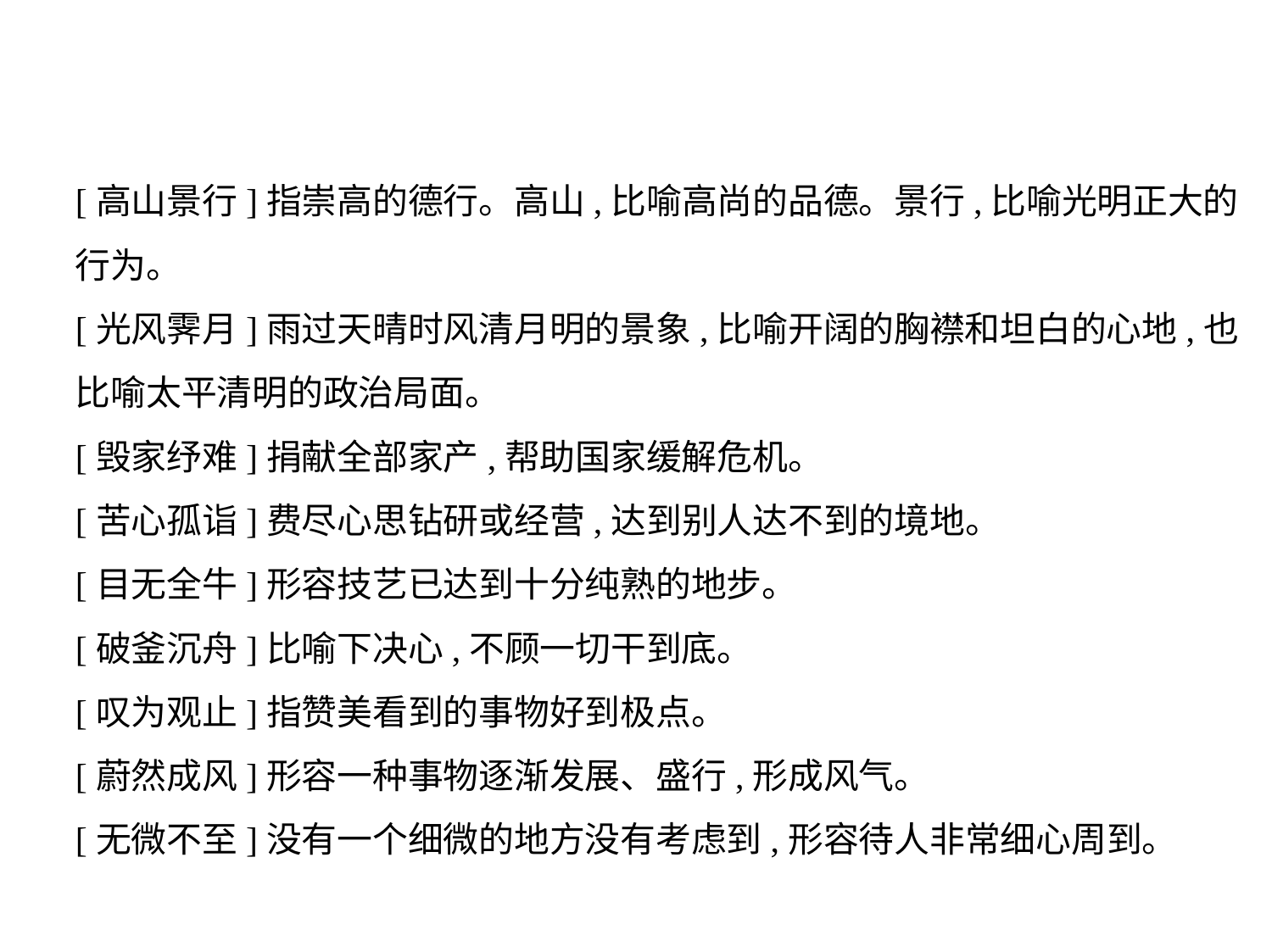

[高山景行]指崇高的德行。高山,比喻高尚的品德。景行,比喻光明正大的
行为。
[光风霁月]雨过天晴时风清月明的景象,比喻开阔的胸襟和坦白的心地,也
比喻太平清明的政治局面。
[毁家纾难]捐献全部家产,帮助国家缓解危机。
[苦心孤诣]费尽心思钻研或经营,达到别人达不到的境地。
[目无全牛]形容技艺已达到十分纯熟的地步。
[破釜沉舟]比喻下决心,不顾一切干到底。
[叹为观止]指赞美看到的事物好到极点。
[蔚然成风]形容一种事物逐渐发展、盛行,形成风气。
[无微不至]没有一个细微的地方没有考虑到,形容待人非常细心周到。